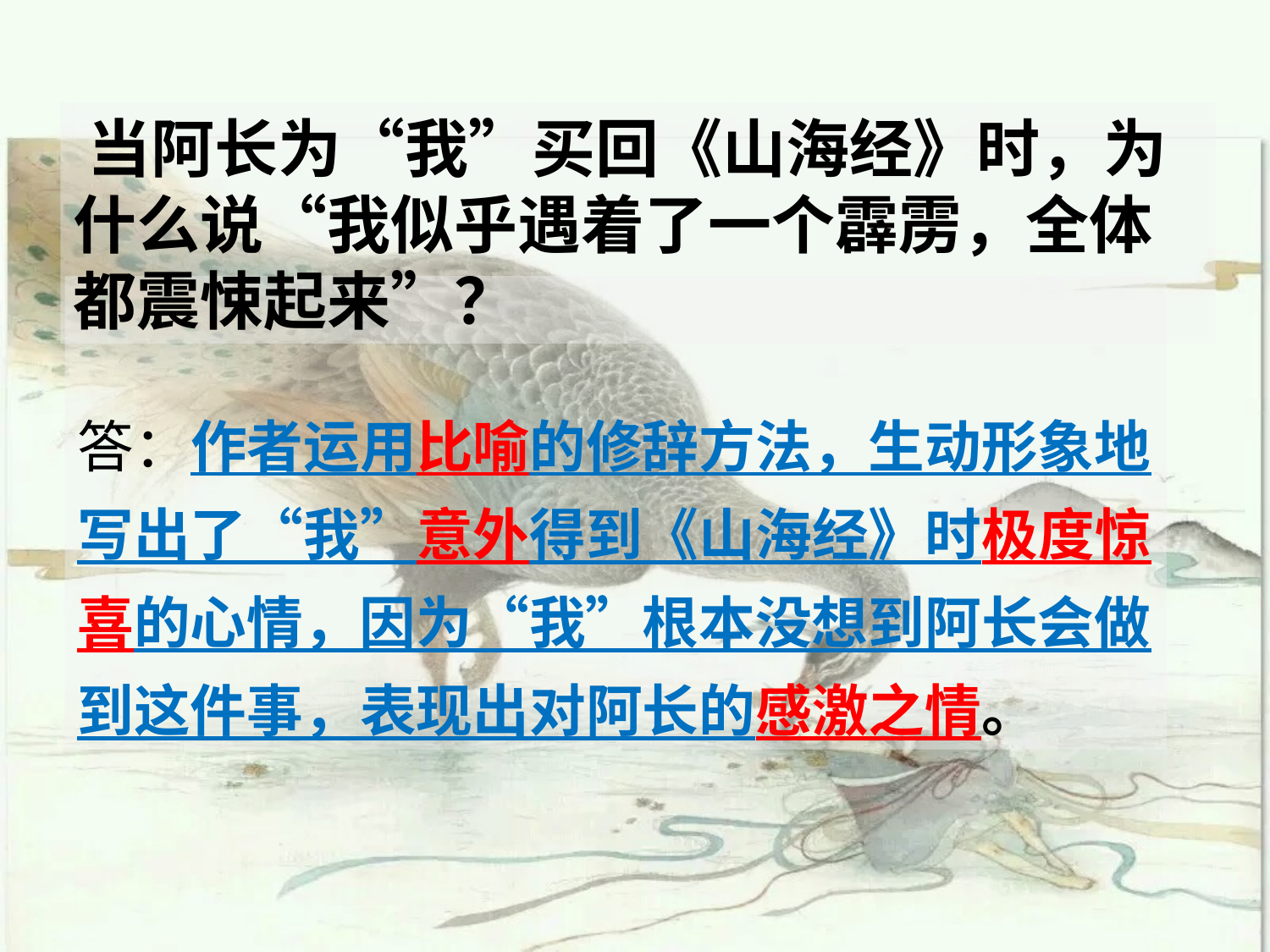

当阿长为“我”买回《山海经》时，为什么说“我似乎遇着了一个霹雳，全体都震悚起来”？

答：作者运用比喻的修辞方法，生动形象地写出了“我”意外得到《山海经》时极度惊喜的心情，因为“我”根本没想到阿长会做到这件事，表现出对阿长的感激之情。